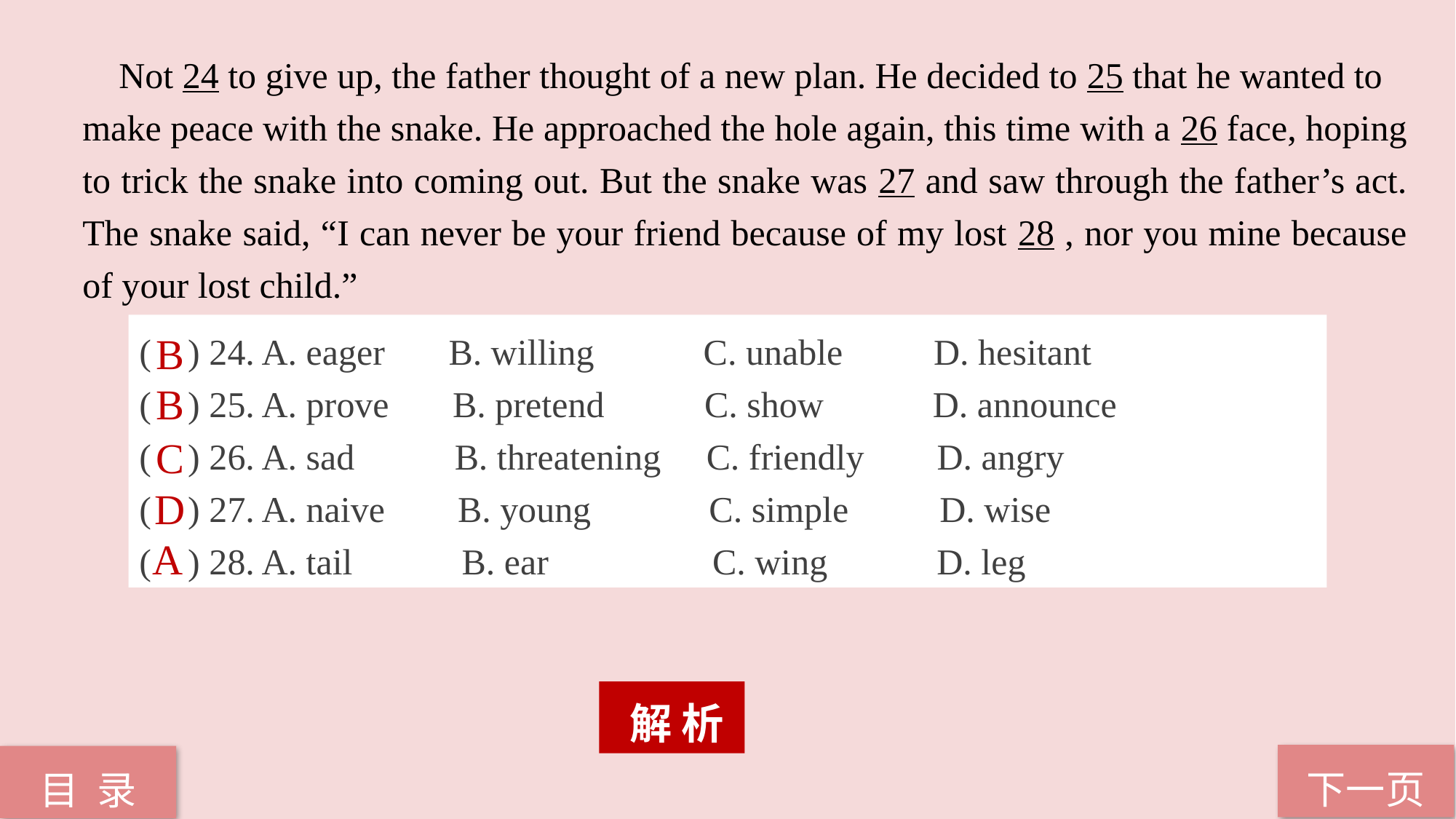

Not 24 to give up, the father thought of a new plan. He decided to 25 that he wanted to
make peace with the snake. He approached the hole again, this time with a 26 face, hoping to trick the snake into coming out. But the snake was 27 and saw through the father’s act. The snake said, “I can never be your friend because of my lost 28 , nor you mine because of your lost child.”
(    ) 24. A. eager       B. willing            C. unable          D. hesitant
(    ) 25. A. prove       B. pretend           C. show            D. announce
(    ) 26. A. sad           B. threatening     C. friendly        D. angry
(    ) 27. A. naive        B. young             C. simple          D. wise
(    ) 28. A. tail            B. ear                  C. wing            D. leg
B
B
C
D
A
 解 析